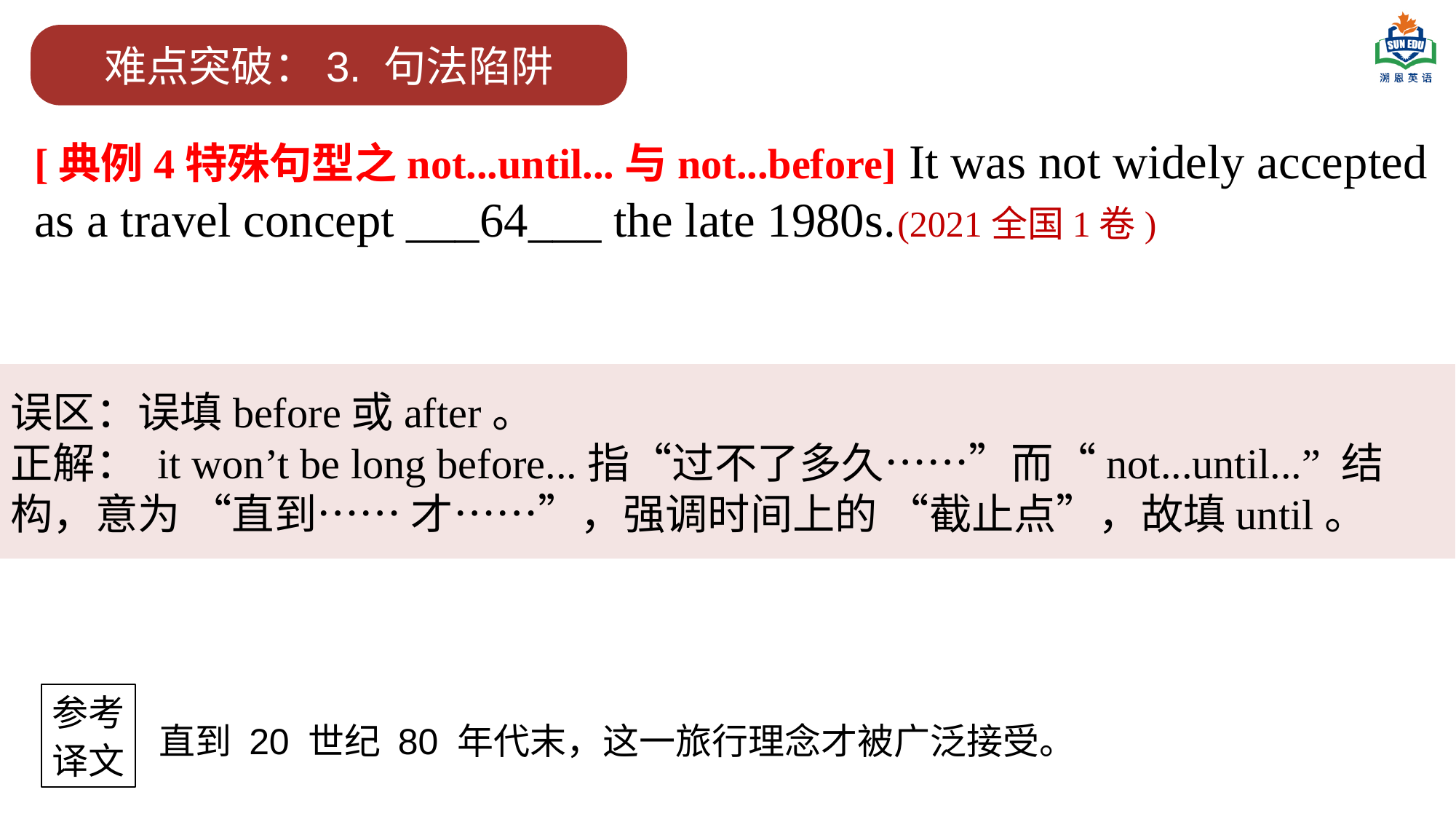

难点突破：3. 句法陷阱
[典例4特殊句型之not...until...与not...before] It was not widely accepted as a travel concept ___64___ the late 1980s.(2021全国1卷)

误区：误填before或after。
正解： it won’t be long before...指“过不了多久……”而“not...until...” 结构，意为 “直到…… 才……”，强调时间上的 “截止点”，故填until。
参考
译文
直到 20 世纪 80 年代末，这一旅行理念才被广泛接受。